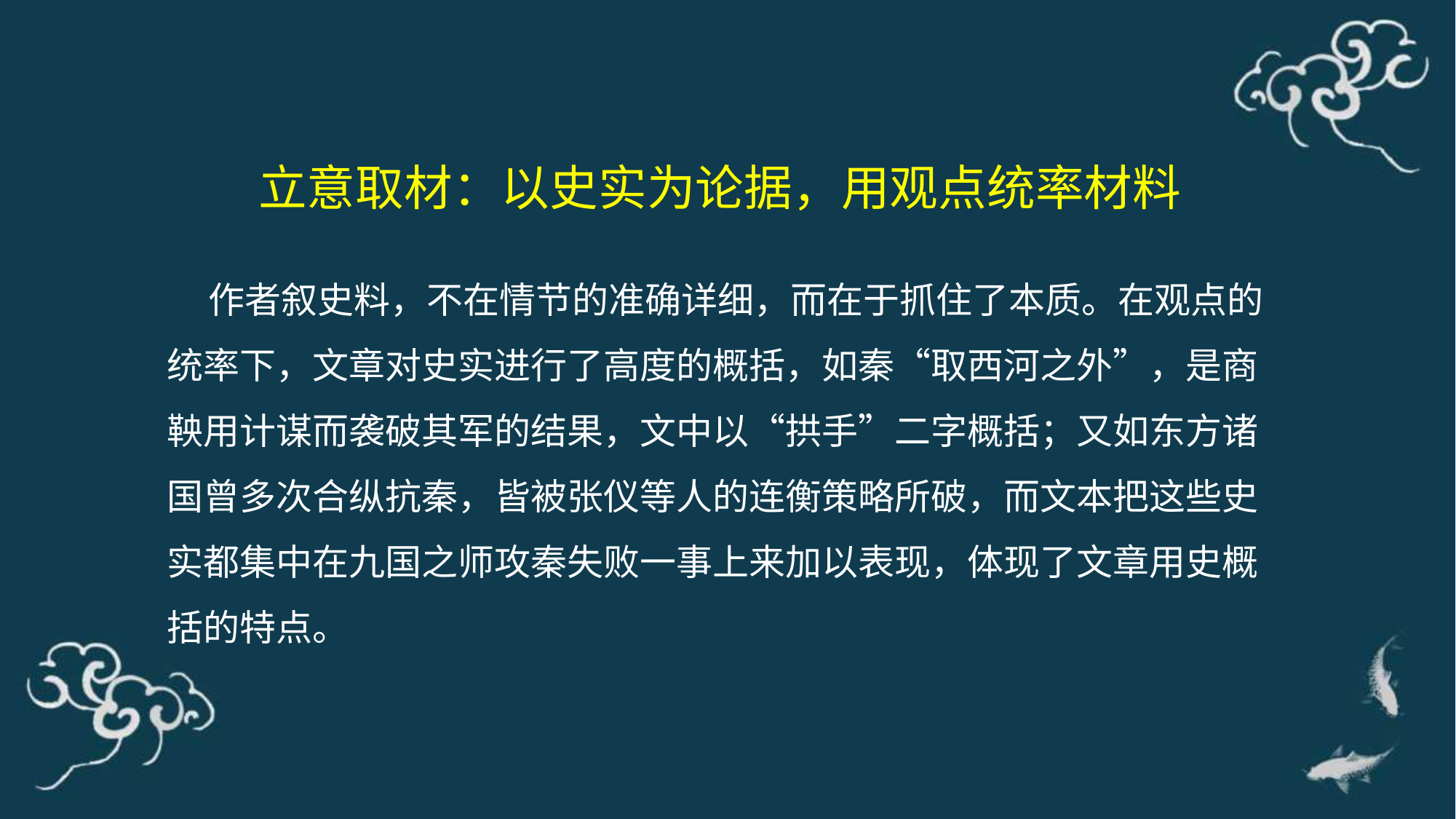

立意取材：以史实为论据，用观点统率材料
    作者叙史料，不在情节的准确详细，而在于抓住了本质。在观点的统率下，文章对史实进行了高度的概括，如秦“取西河之外”，是商鞅用计谋而袭破其军的结果，文中以“拱手”二字概括；又如东方诸国曾多次合纵抗秦，皆被张仪等人的连衡策略所破，而文本把这些史实都集中在九国之师攻秦失败一事上来加以表现，体现了文章用史概括的特点。